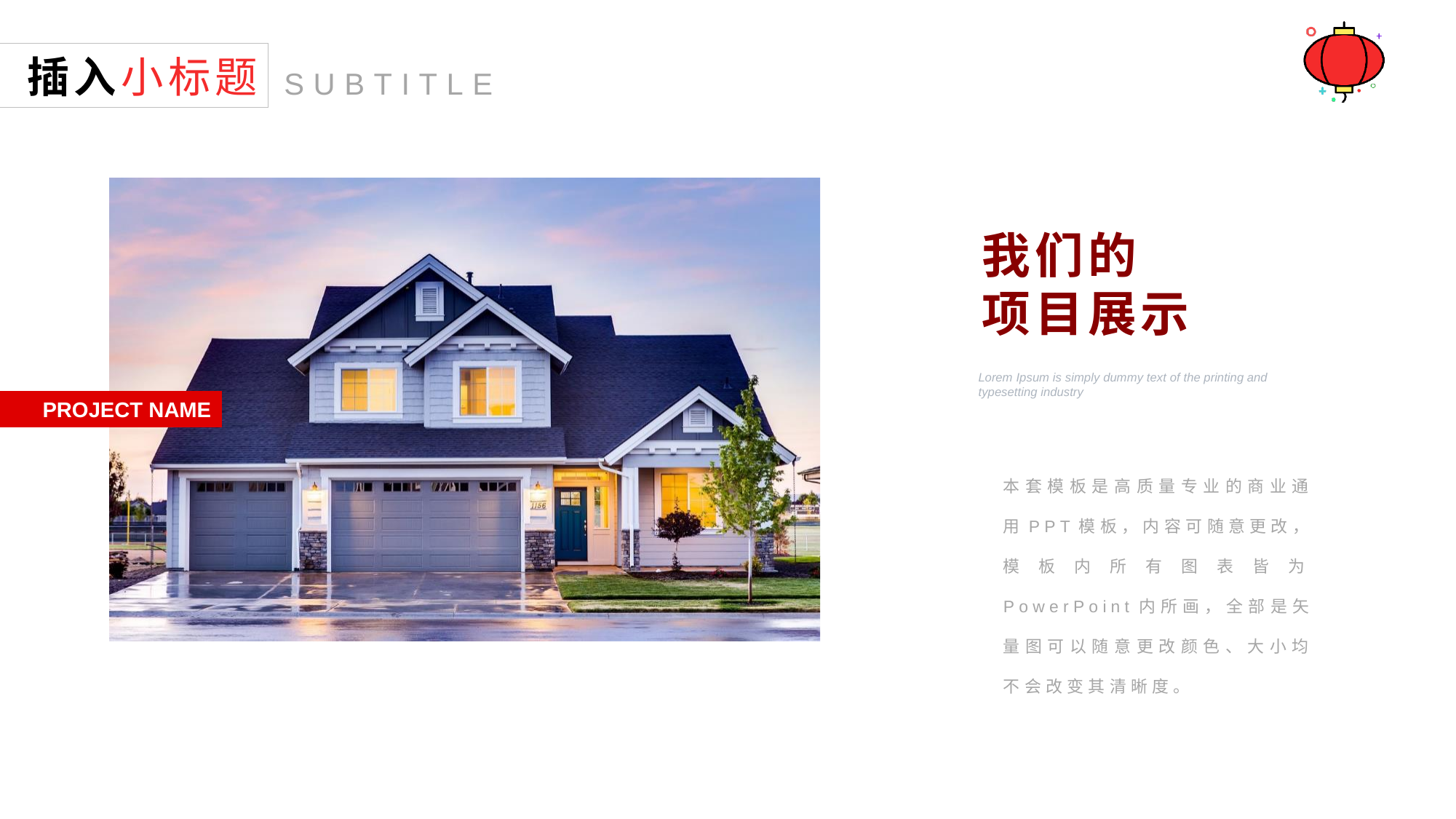

插入小标题
SUBTITLE

我们的
项目展示
Lorem Ipsum is simply dummy text of the printing and typesetting industry
PROJECT NAME
本套模板是高质量专业的商业通用PPT模板，内容可随意更改，模板内所有图表皆为PowerPoint内所画，全部是矢量图可以随意更改颜色、大小均不会改变其清晰度。